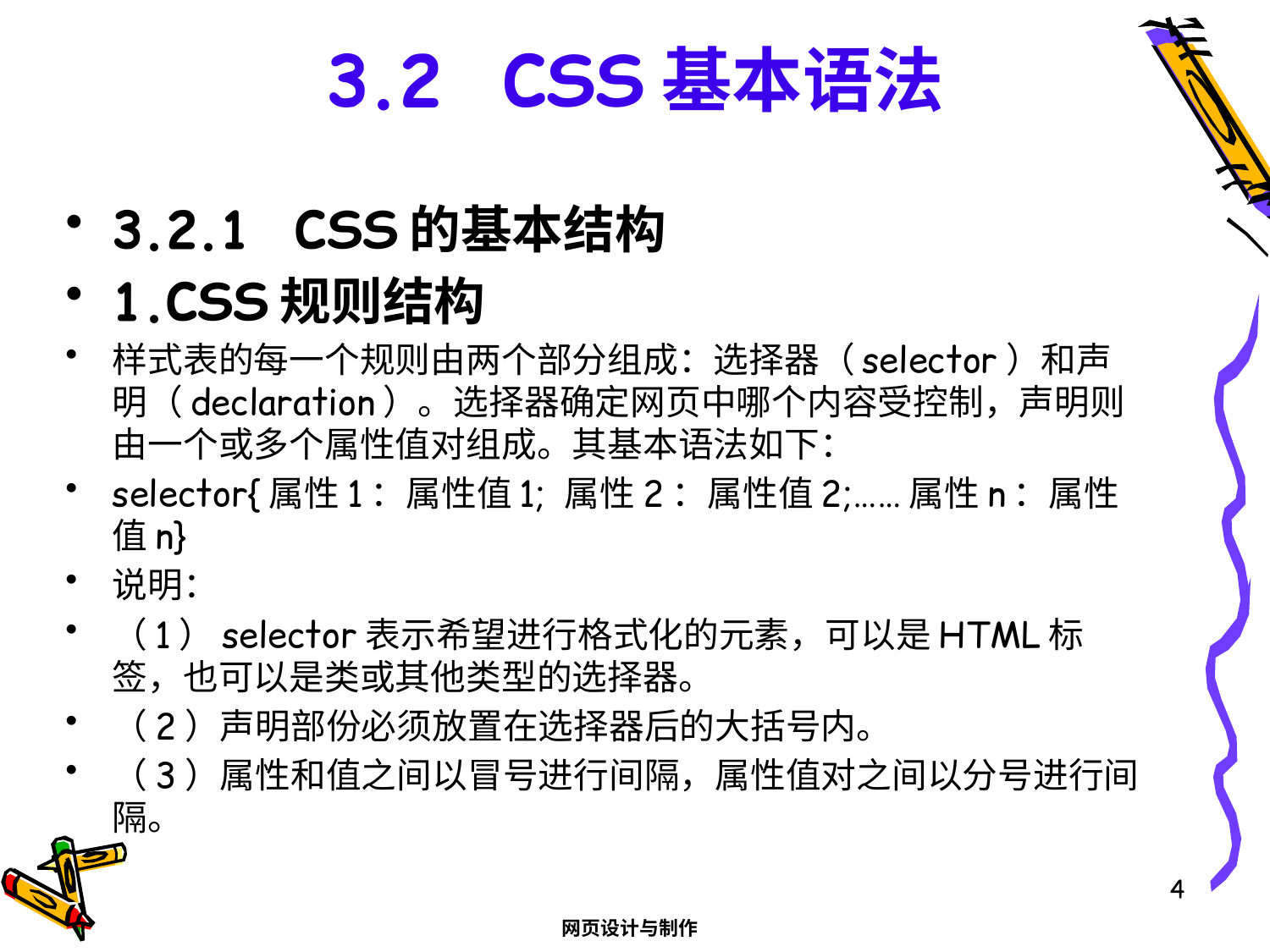

# 3.2  CSS基本语法
3.2.1  CSS的基本结构
1.CSS规则结构
样式表的每一个规则由两个部分组成：选择器（selector）和声明（declaration）。选择器确定网页中哪个内容受控制，声明则由一个或多个属性值对组成。其基本语法如下：
selector{属性1：属性值1; 属性2：属性值2;……属性n：属性值n}
说明：
（1）selector表示希望进行格式化的元素，可以是HTML标签，也可以是类或其他类型的选择器。
（2）声明部份必须放置在选择器后的大括号内。
（3）属性和值之间以冒号进行间隔，属性值对之间以分号进行间隔。
4
网页设计与制作